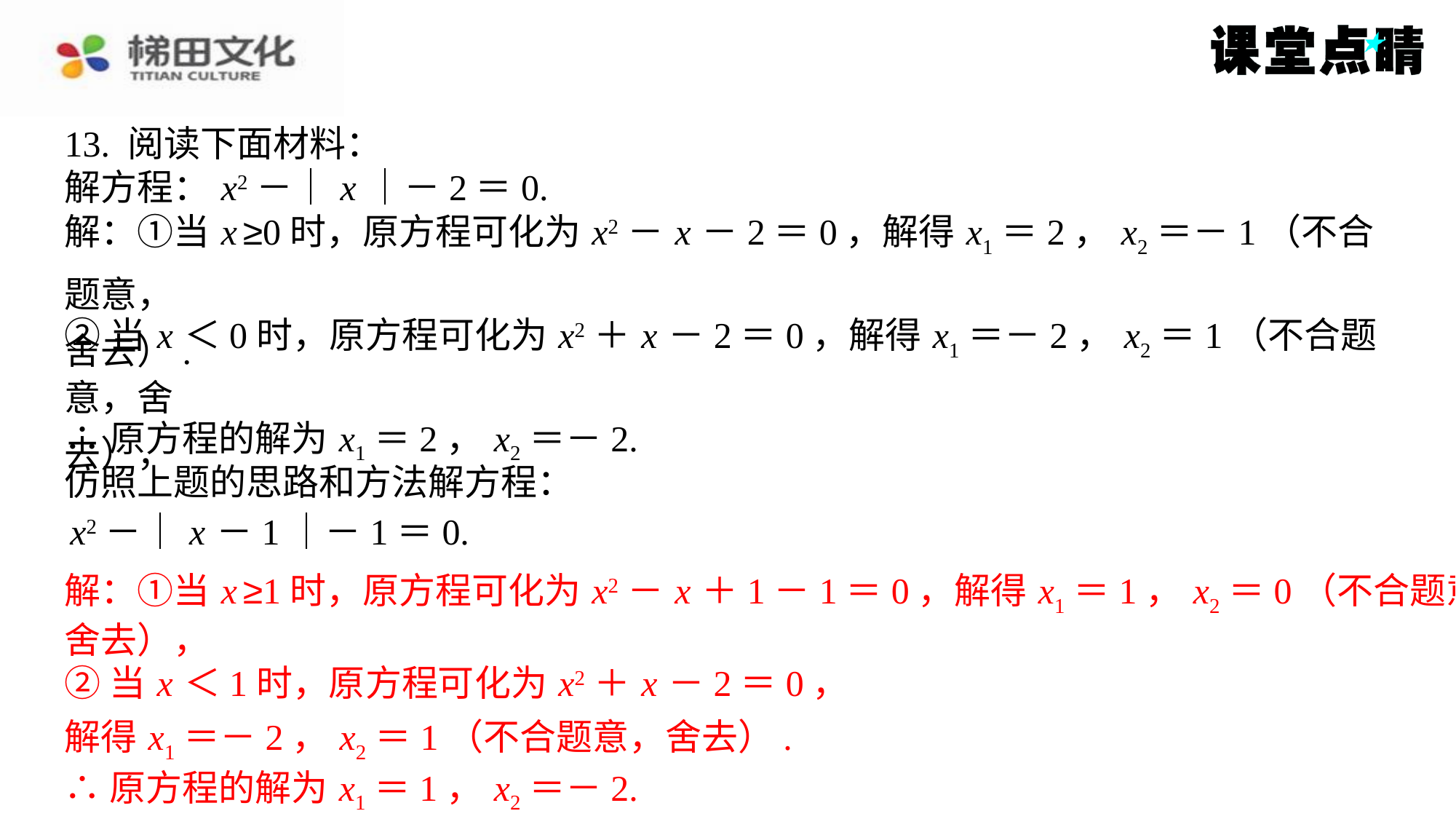

13. 阅读下面材料：
解方程： x2－｜ x ｜－2＝0.
解：①当 x ≥0时，原方程可化为 x2－ x －2＝0，解得 x1＝2， x2＝－1（不合题意，
舍去）.
②当 x ＜0时，原方程可化为 x2＋ x －2＝0，解得 x1＝－2， x2＝1（不合题意，舍
去），
∴原方程的解为 x1＝2， x2＝－2.
仿照上题的思路和方法解方程：
 x2－｜ x －1｜－1＝0.
解：①当 x ≥1时，原方程可化为 x2－ x ＋1－1＝0，解得 x1＝1， x2＝0（不合题意，
舍去），
解：①当 x ≥1时，原方程可化为 x2－ x ＋1－1＝0，解得 x1＝1， x2＝0（不合题意，
舍去），
②当 x ＜1时，原方程可化为 x2＋ x －2＝0，
②当 x ＜1时，原方程可化为 x2＋ x －2＝0，
解得 x1＝－2， x2＝1（不合题意，舍去）.
解得 x1＝－2， x2＝1（不合题意，舍去）.
∴原方程的解为 x1＝1， x2＝－2.
∴原方程的解为 x1＝1， x2＝－2.